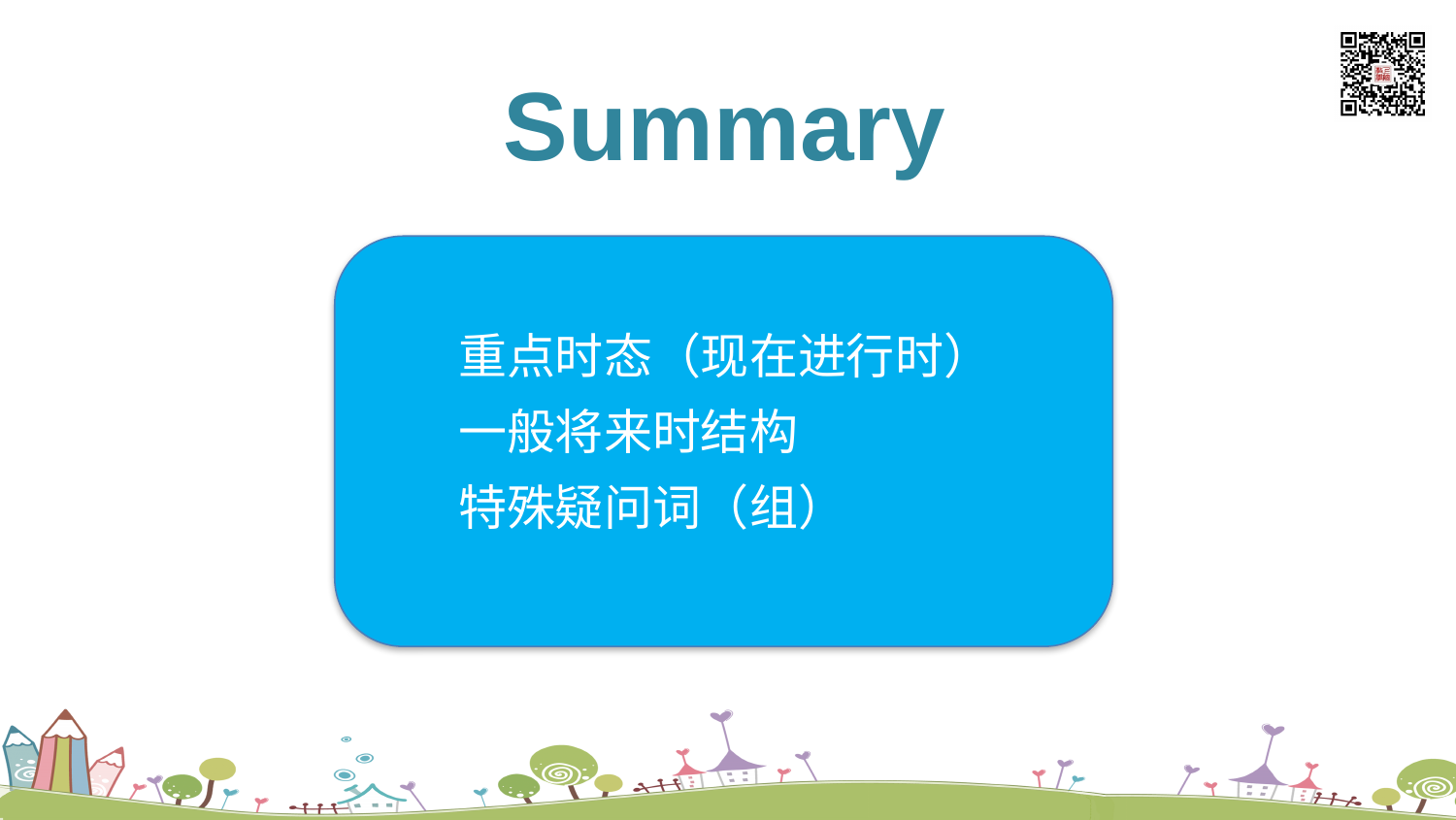

listen and say
Summary

重点时态（现在进行时）
一般将来时结构
特殊疑问词（组）